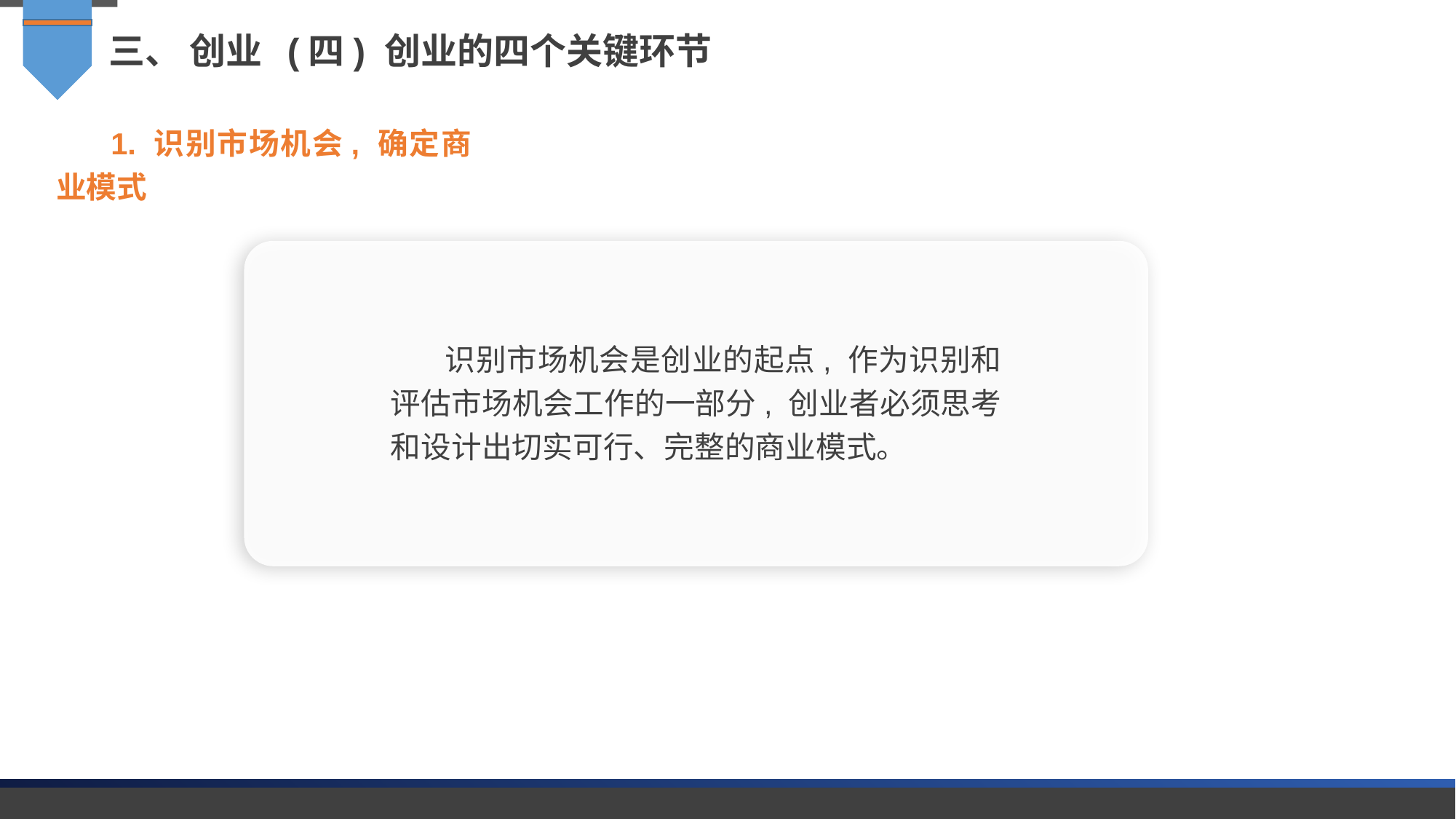

三、 创业  (四) 创业的四个关键环节
1. 识别市场机会, 确定商业模式

识别市场机会是创业的起点, 作为识别和评估市场机会工作的一部分, 创业者必须思考和设计出切实可行、完整的商业模式。